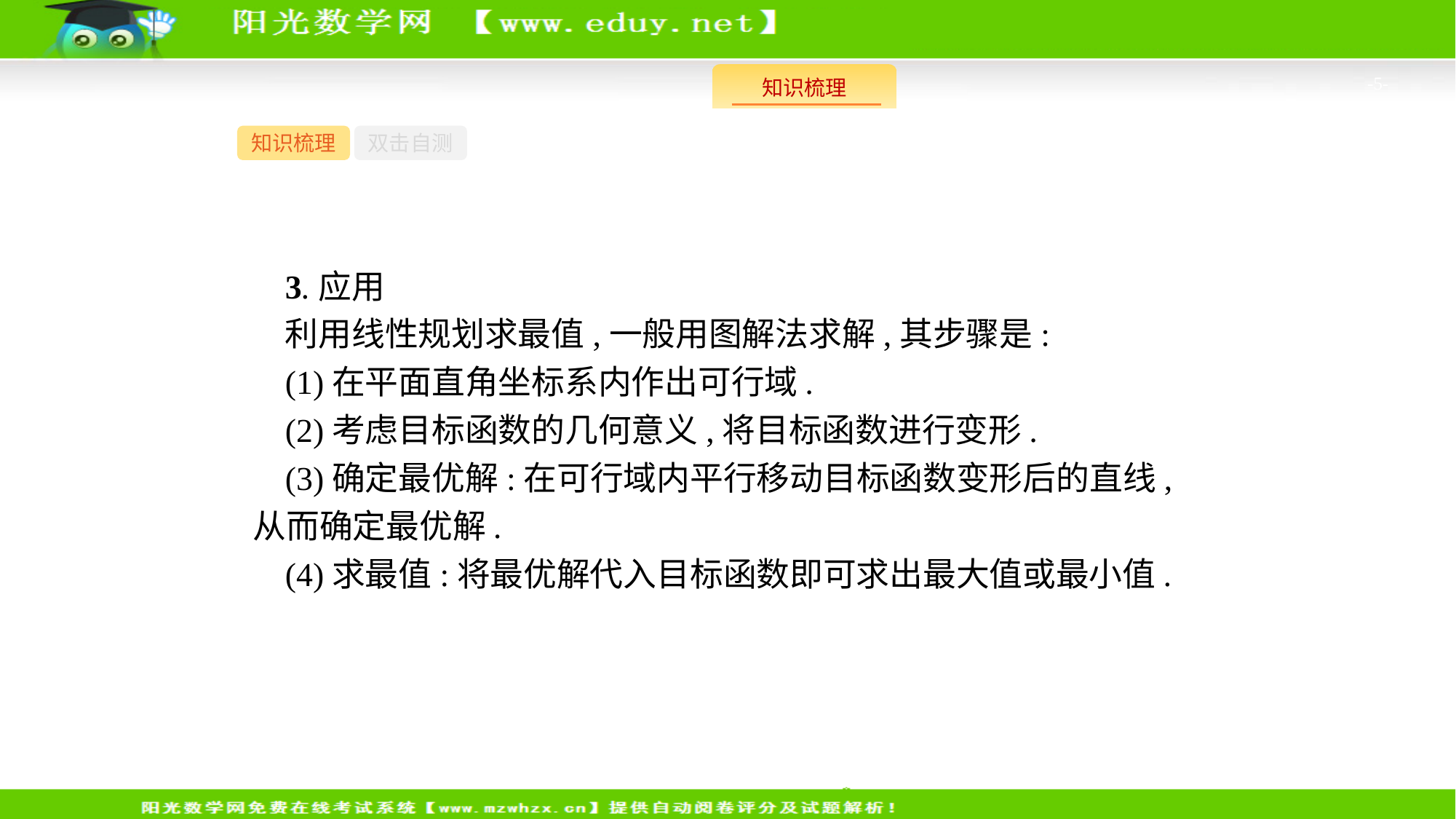

-5-
知识梳理
双击自测
3.应用
利用线性规划求最值,一般用图解法求解,其步骤是:
(1)在平面直角坐标系内作出可行域.
(2)考虑目标函数的几何意义,将目标函数进行变形.
(3)确定最优解:在可行域内平行移动目标函数变形后的直线,从而确定最优解.
(4)求最值:将最优解代入目标函数即可求出最大值或最小值.